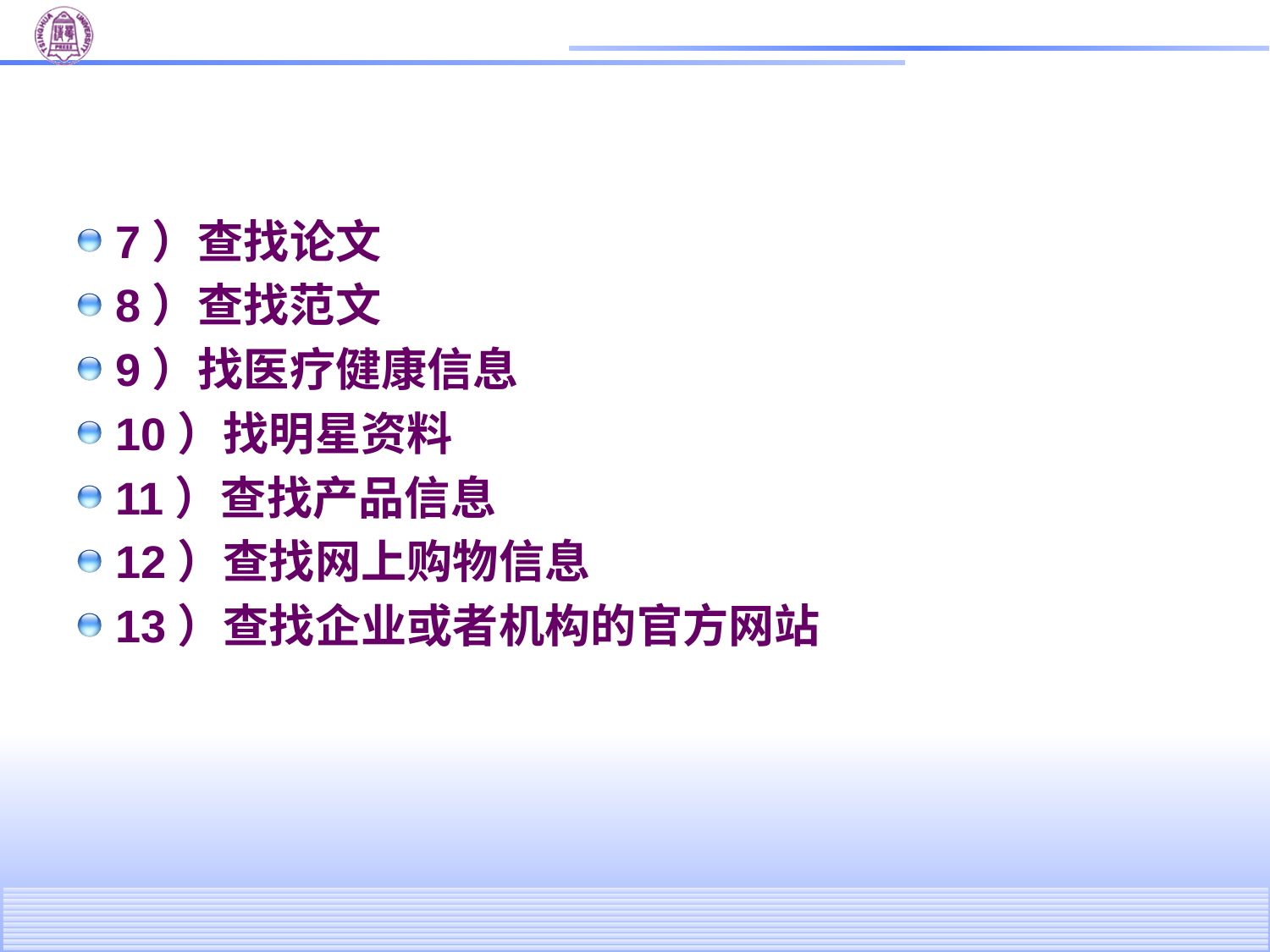

#
7）查找论文
8）查找范文
9）找医疗健康信息
10）找明星资料
11）查找产品信息
12）查找网上购物信息
13）查找企业或者机构的官方网站